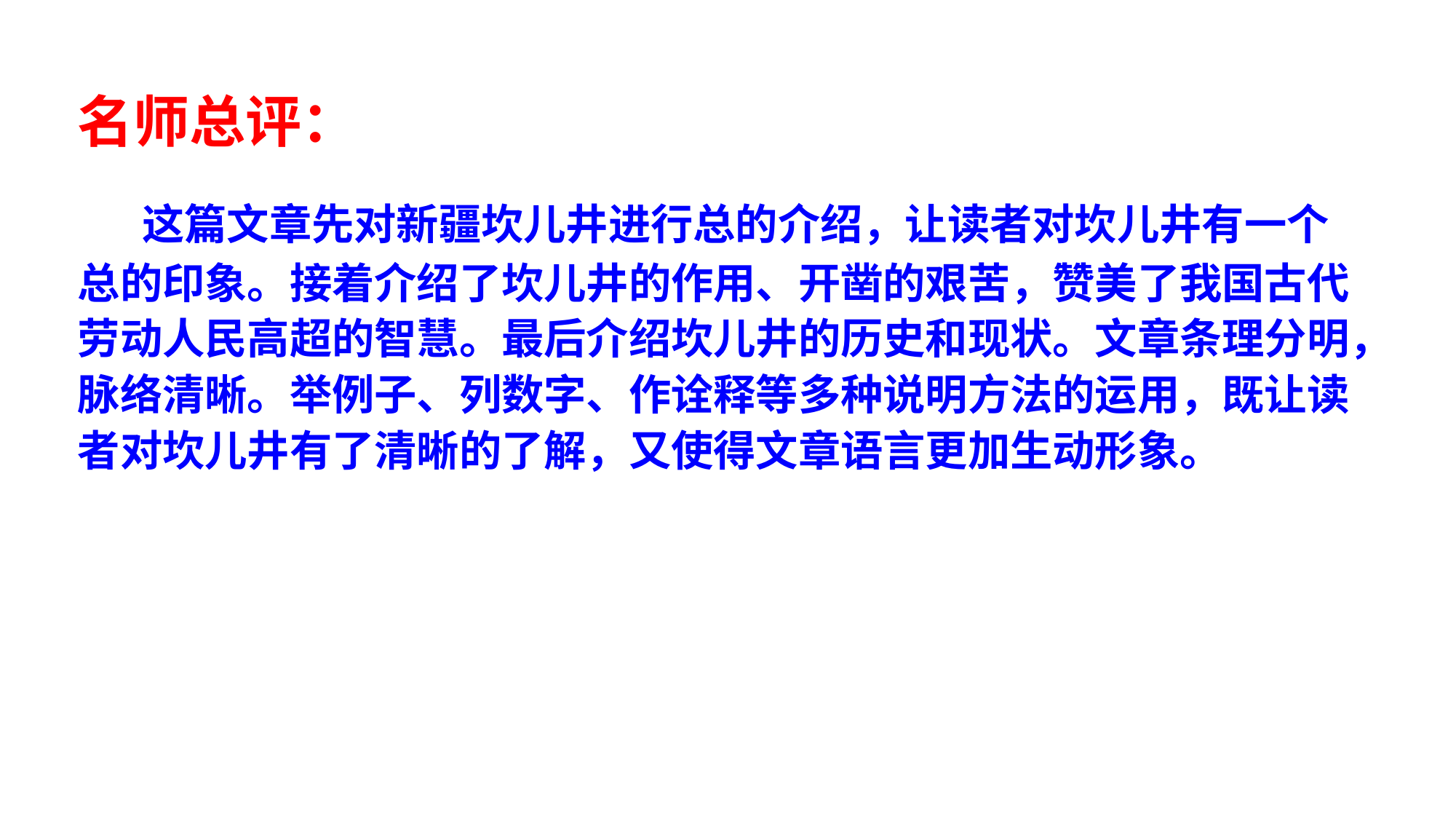

名师总评：
    这篇文章先对新疆坎儿井进行总的介绍，让读者对坎儿井有一个总的印象。接着介绍了坎儿井的作用、开凿的艰苦，赞美了我国古代劳动人民高超的智慧。最后介绍坎儿井的历史和现状。文章条理分明，脉络清晰。举例子、列数字、作诠释等多种说明方法的运用，既让读者对坎儿井有了清晰的了解，又使得文章语言更加生动形象。